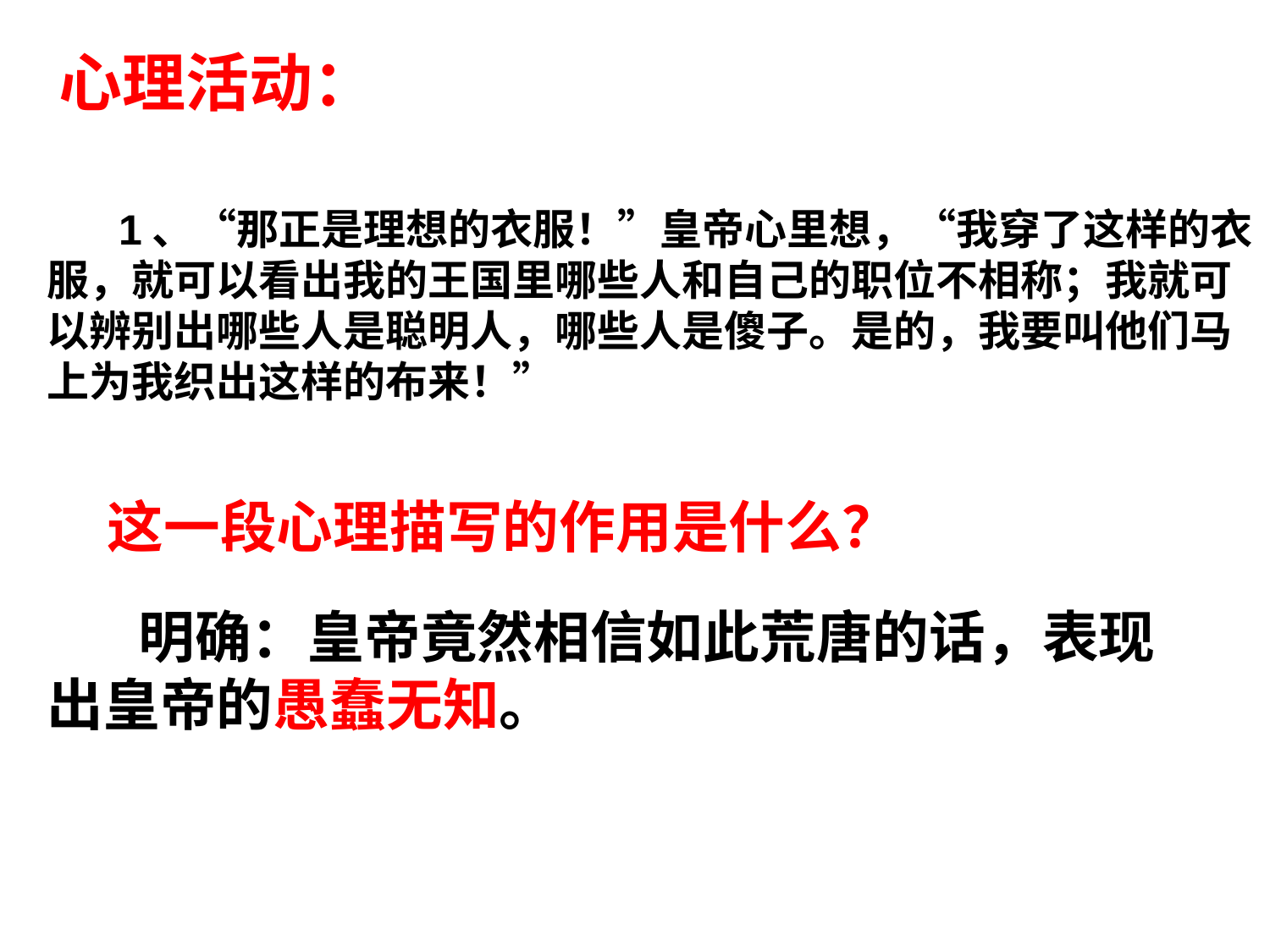

心理活动：
      1、“那正是理想的衣服！”皇帝心里想，“我穿了这样的衣服，就可以看出我的王国里哪些人和自己的职位不相称；我就可以辨别出哪些人是聪明人，哪些人是傻子。是的，我要叫他们马上为我织出这样的布来！”
这一段心理描写的作用是什么？
      明确：皇帝竟然相信如此荒唐的话，表现出皇帝的愚蠢无知。